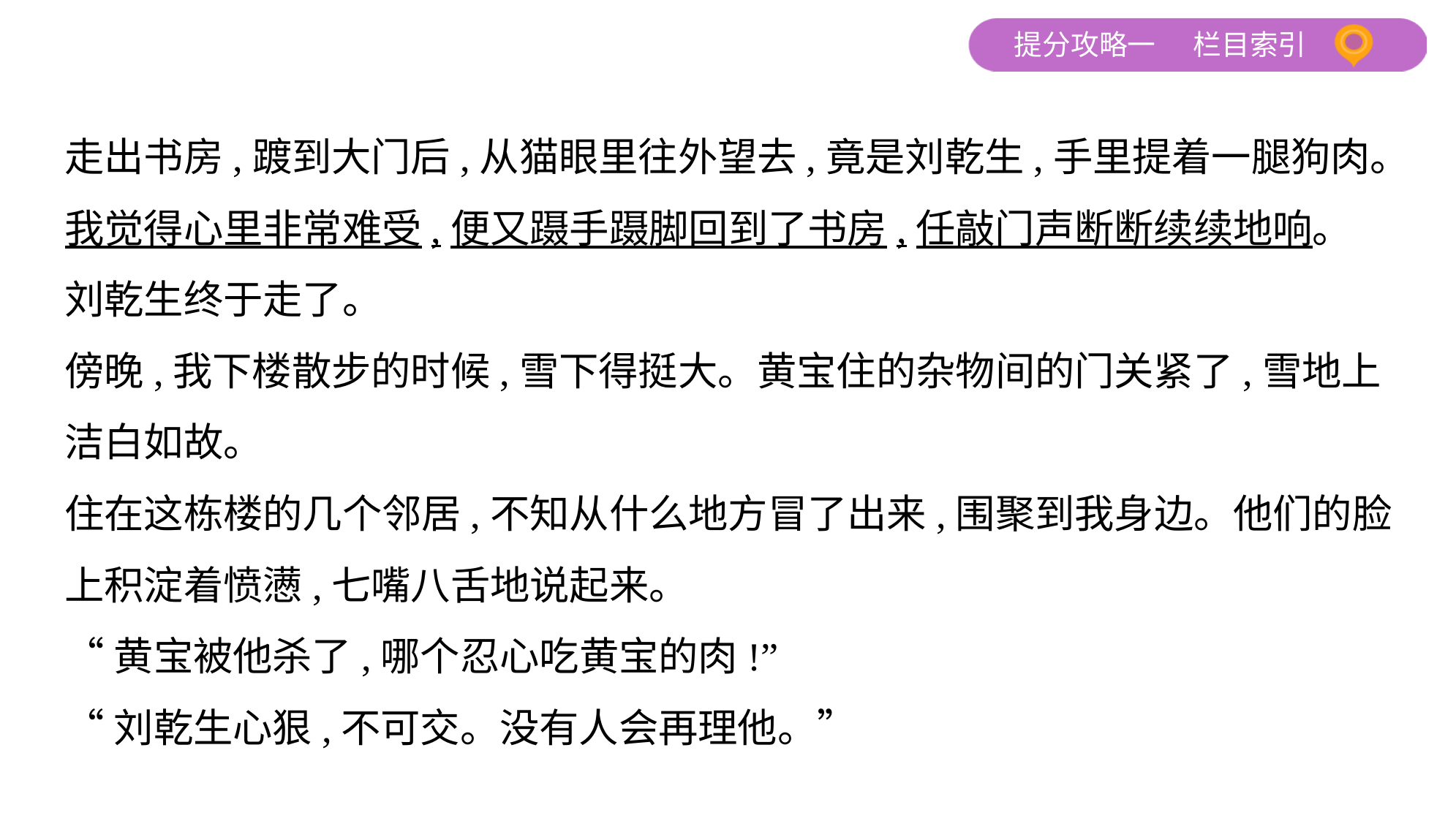

走出书房,踱到大门后,从猫眼里往外望去,竟是刘乾生,手里提着一腿狗肉。
我觉得心里非常难受,便又蹑手蹑脚回到了书房,任敲门声断断续续地响。
刘乾生终于走了。
傍晚,我下楼散步的时候,雪下得挺大。黄宝住的杂物间的门关紧了,雪地上
洁白如故。
住在这栋楼的几个邻居,不知从什么地方冒了出来,围聚到我身边。他们的脸
上积淀着愤懑,七嘴八舌地说起来。
“黄宝被他杀了,哪个忍心吃黄宝的肉!”
“刘乾生心狠,不可交。没有人会再理他。”